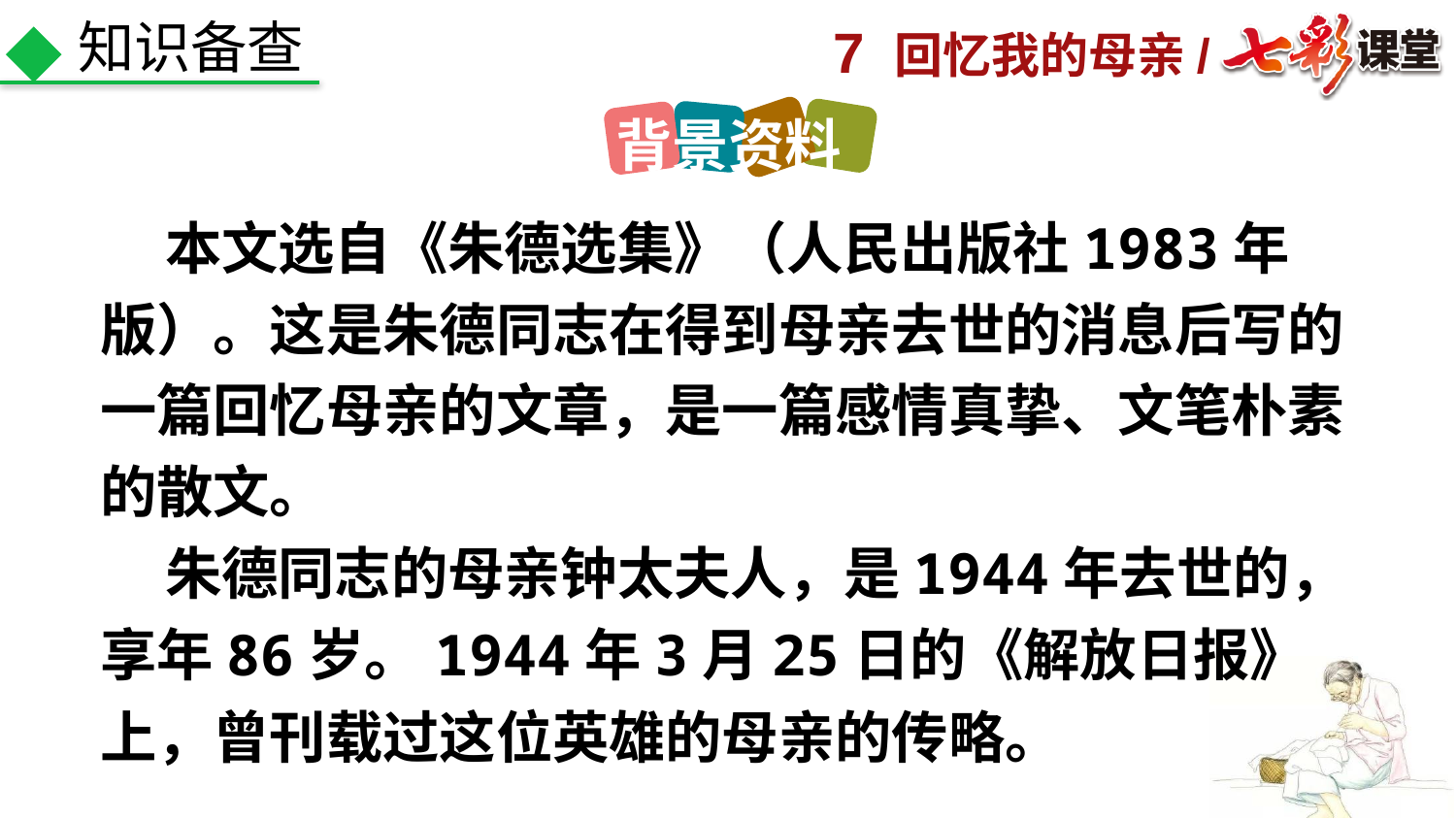

知识备查

背景资料

    本文选自《朱德选集》（人民出版社1983年版）。这是朱德同志在得到母亲去世的消息后写的一篇回忆母亲的文章，是一篇感情真挚、文笔朴素的散文。
    朱德同志的母亲钟太夫人，是1944年去世的，享年86岁。1944年3月25日的《解放日报》上，曾刊载过这位英雄的母亲的传略。